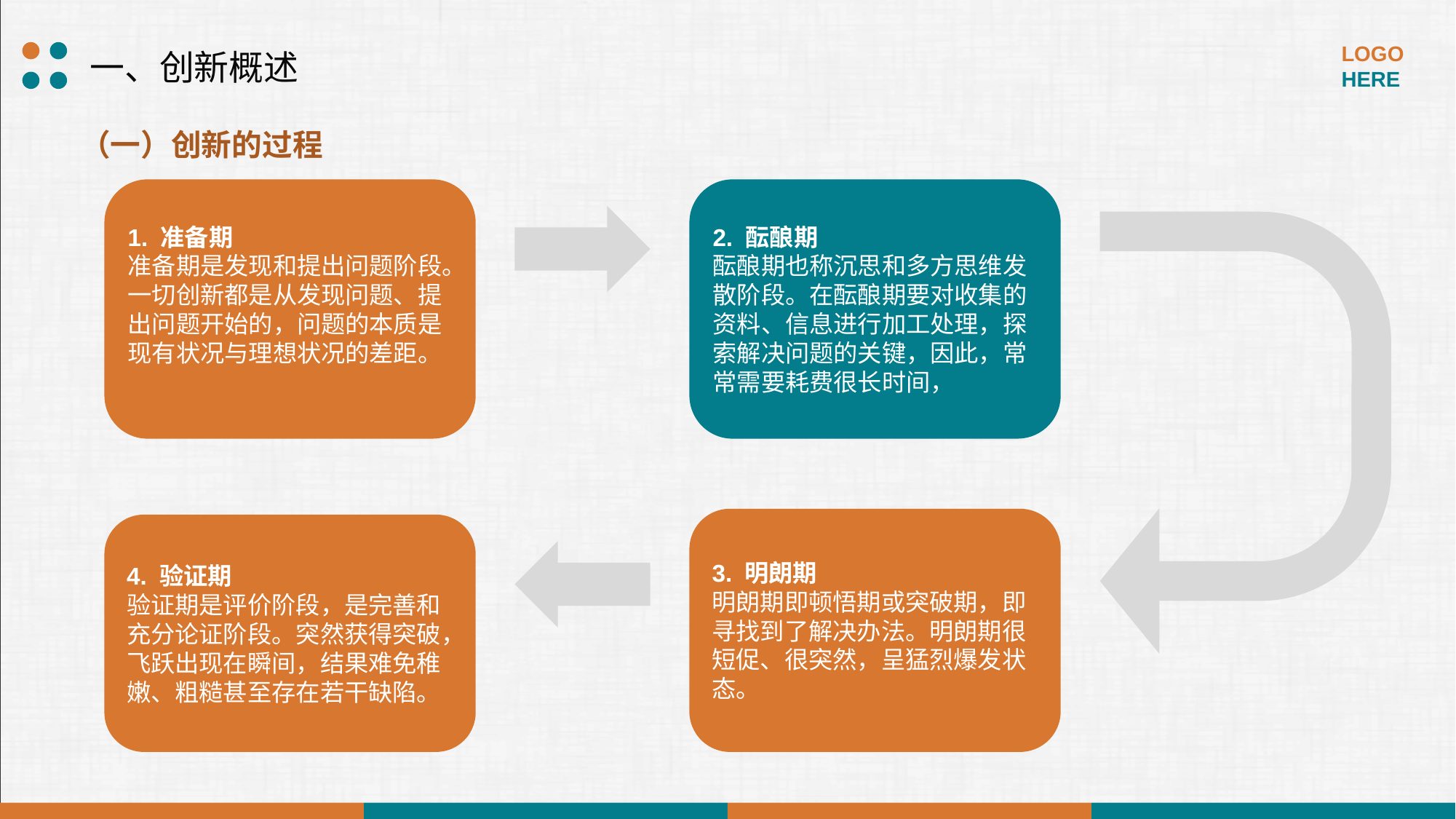

一、创新概述
（一）创新的过程
1. 准备期
准备期是发现和提出问题阶段。一切创新都是从发现问题、提出问题开始的，问题的本质是现有状况与理想状况的差距。

2. 酝酿期
酝酿期也称沉思和多方思维发散阶段。在酝酿期要对收集的资料、信息进行加工处理，探索解决问题的关键，因此，常常需要耗费很长时间，

3. 明朗期
明朗期即顿悟期或突破期，即寻找到了解决办法。明朗期很短促、很突然，呈猛烈爆发状态。
4. 验证期
验证期是评价阶段，是完善和充分论证阶段。突然获得突破，飞跃出现在瞬间，结果难免稚嫩、粗糙甚至存在若干缺陷。